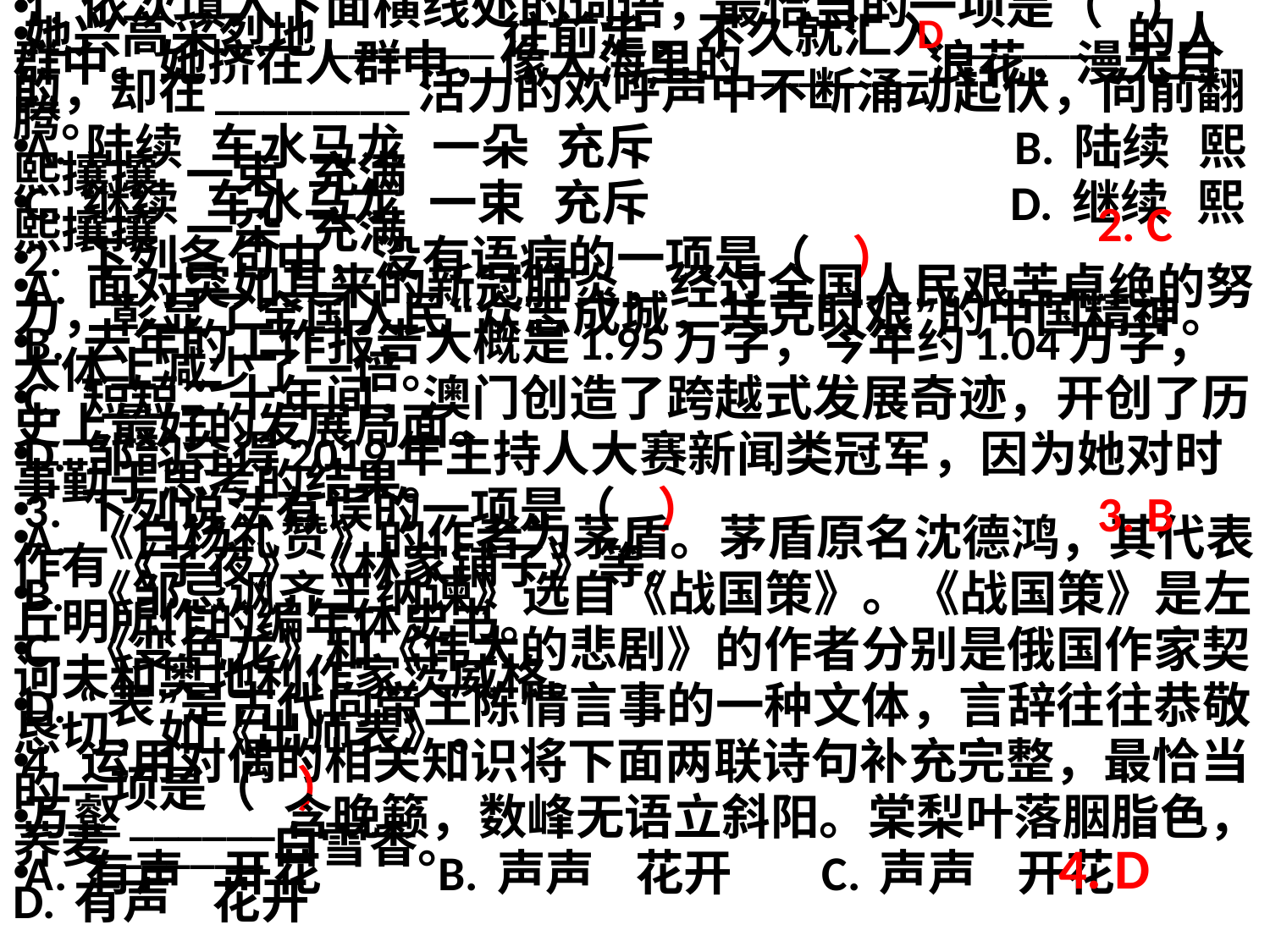

1. 依次填入下面横线处的词语，最恰当的一项是（   ）
她兴高采烈地_______往前走，不久就汇入_______的人群中。她挤在人群中，像大海里的_______浪花，漫无目的，却在________活力的欢呼声中不断涌动起伏，向前翻腾。
A. 陆续  车水马龙  一朵  充斥                          B. 陆续  熙熙攘攘  一束  充满
C. 继续  车水马龙  一束  充斥                          D. 继续  熙熙攘攘  一朵  充满
2. 下列各句中，没有语病的一项是（   ）
A. 面对突如其来的新冠肺炎，经过全国人民艰苦卓绝的努力，彰显了全国人民“众志成城，共克时艰”的中国精神。
B. 去年的工作报告大概是1.95万字，今年约1.04万字，大体上减少了一倍。
C. 短短二十年间，澳门创造了跨越式发展奇迹，开创了历史上最好的发展局面。
D. 邹韵夺得2019年主持人大赛新闻类冠军，因为她对时事勤于思考的结果。
3. 下列说法有误的一项是（   ）
A. 《白杨礼赞》的作者为茅盾。茅盾原名沈德鸿，其代表作有《子夜》《林家铺子》等。
B. 《邹忌讽齐王纳谏》选自《战国策》。《战国策》是左丘明所作的编年体史书。
C. 《变色龙》和《伟大的悲剧》的作者分别是俄国作家契诃夫和奥地利作家茨威格。
D. “表”是古代向帝王陈情言事的一种文体，言辞往往恭敬恳切，如《出师表》。
4. 运用对偶的相关知识将下面两联诗句补充完整，最恰当的一项是（   ）
万壑______含晚籁，数峰无语立斜阳。棠梨叶落胭脂色，荞麦______白雪香。
A. 有声   开花        B. 声声   花开      C. 声声   开花         D. 有声   花开

D
2. C
3. B
4. D
#